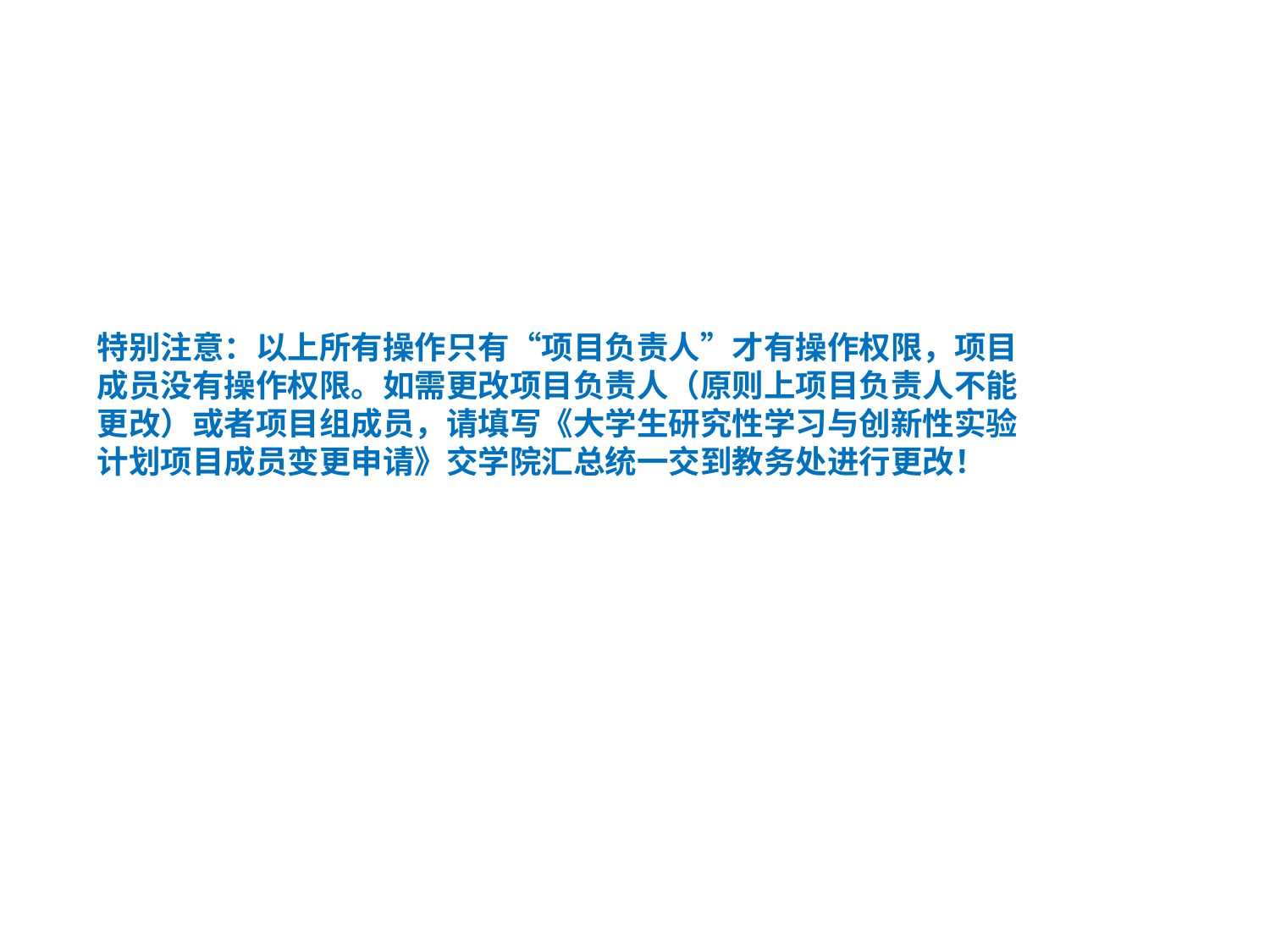

特别注意：以上所有操作只有“项目负责人”才有操作权限，项目成员没有操作权限。如需更改项目负责人（原则上项目负责人不能更改）或者项目组成员，请填写《大学生研究性学习与创新性实验计划项目成员变更申请》交学院汇总统一交到教务处进行更改！